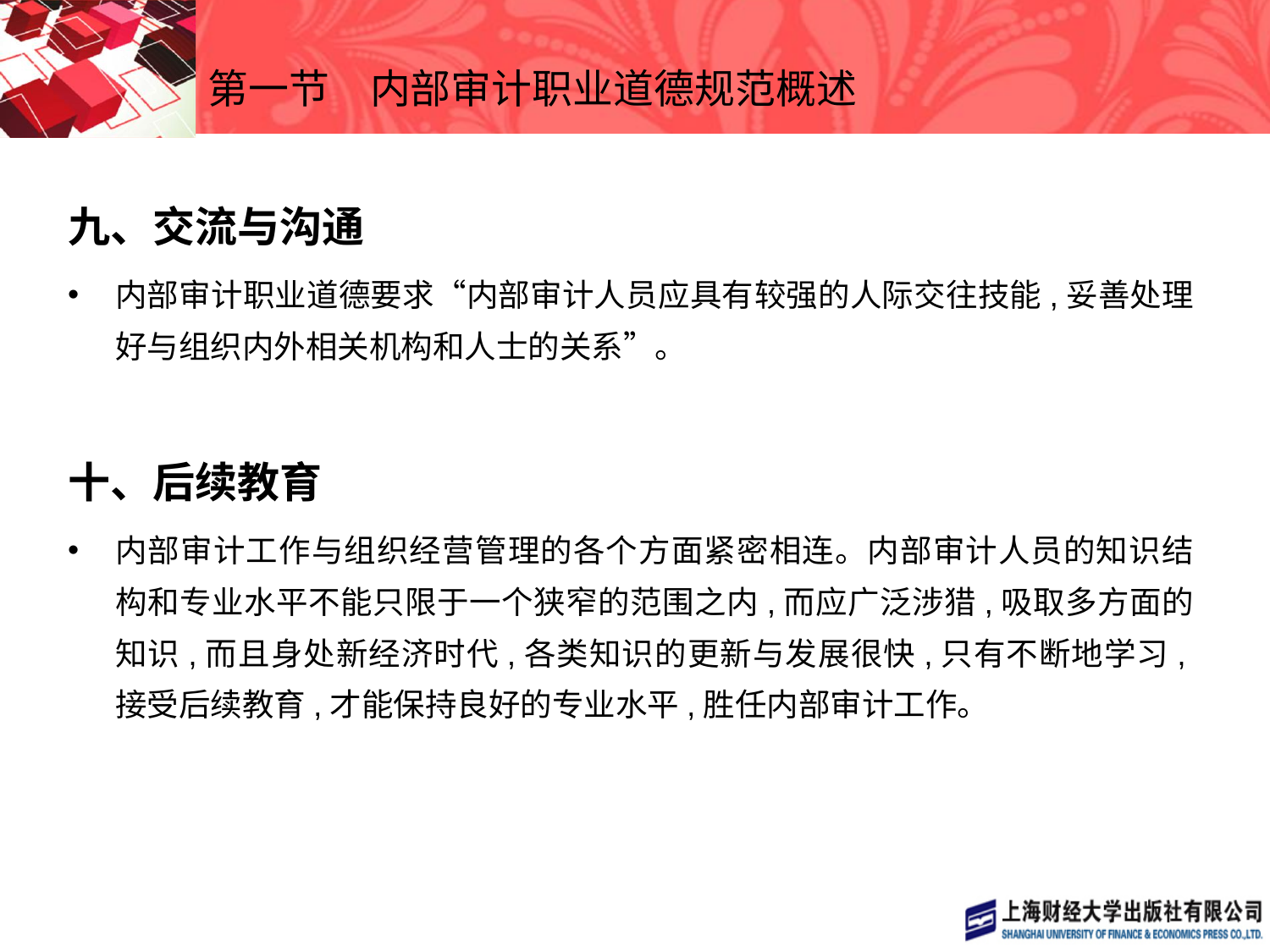

# 第一节　内部审计职业道德规范概述
九、交流与沟通
内部审计职业道德要求“内部审计人员应具有较强的人际交往技能,妥善处理好与组织内外相关机构和人士的关系”。

十、后续教育
内部审计工作与组织经营管理的各个方面紧密相连。内部审计人员的知识结构和专业水平不能只限于一个狭窄的范围之内,而应广泛涉猎,吸取多方面的知识,而且身处新经济时代,各类知识的更新与发展很快,只有不断地学习,接受后续教育,才能保持良好的专业水平,胜任内部审计工作。